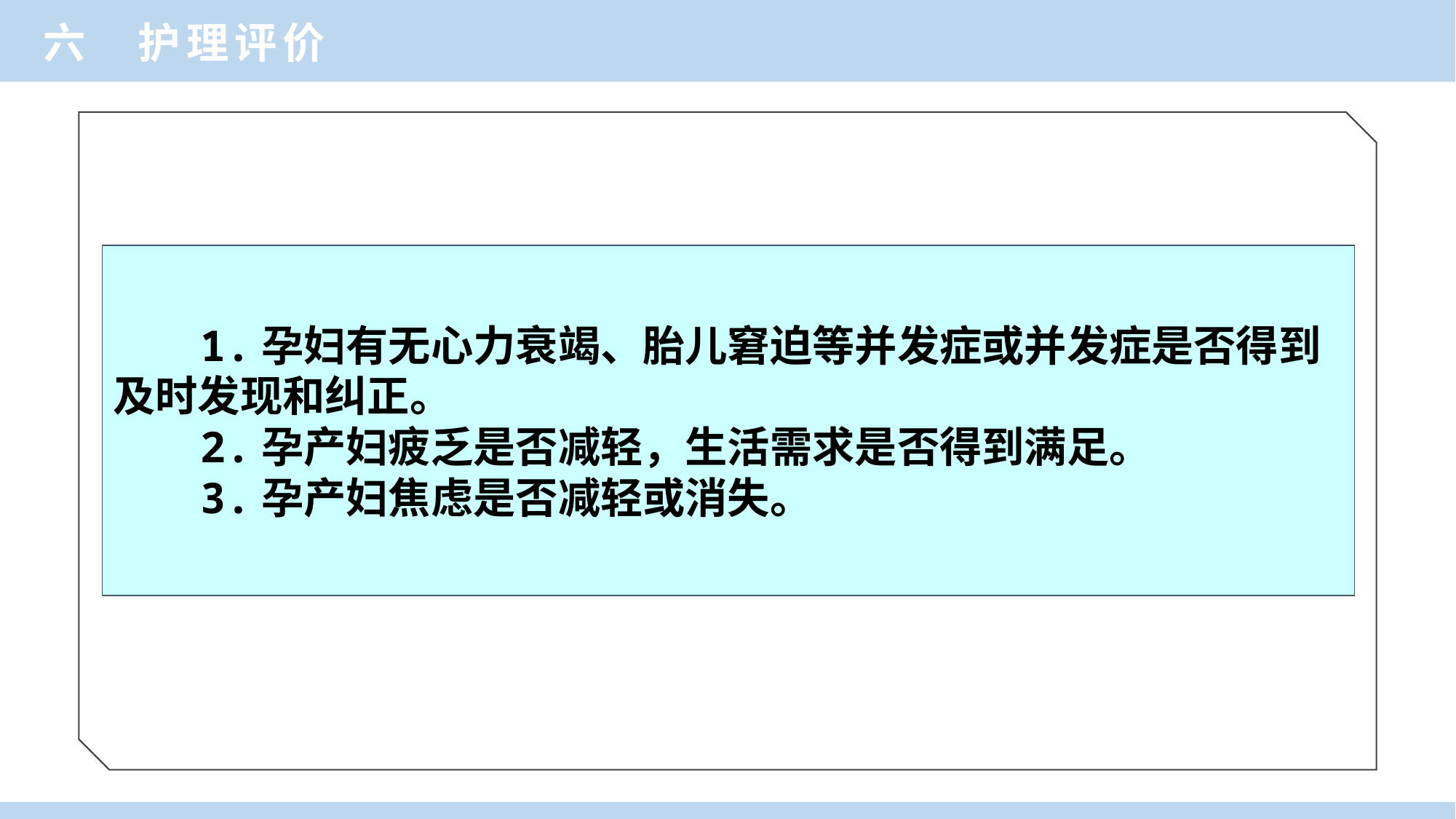

六   护理评价

  1.孕妇有无心力衰竭、胎儿窘迫等并发症或并发症是否得到及时发现和纠正。
  2.孕产妇疲乏是否减轻，生活需求是否得到满足。
  3.孕产妇焦虑是否减轻或消失。